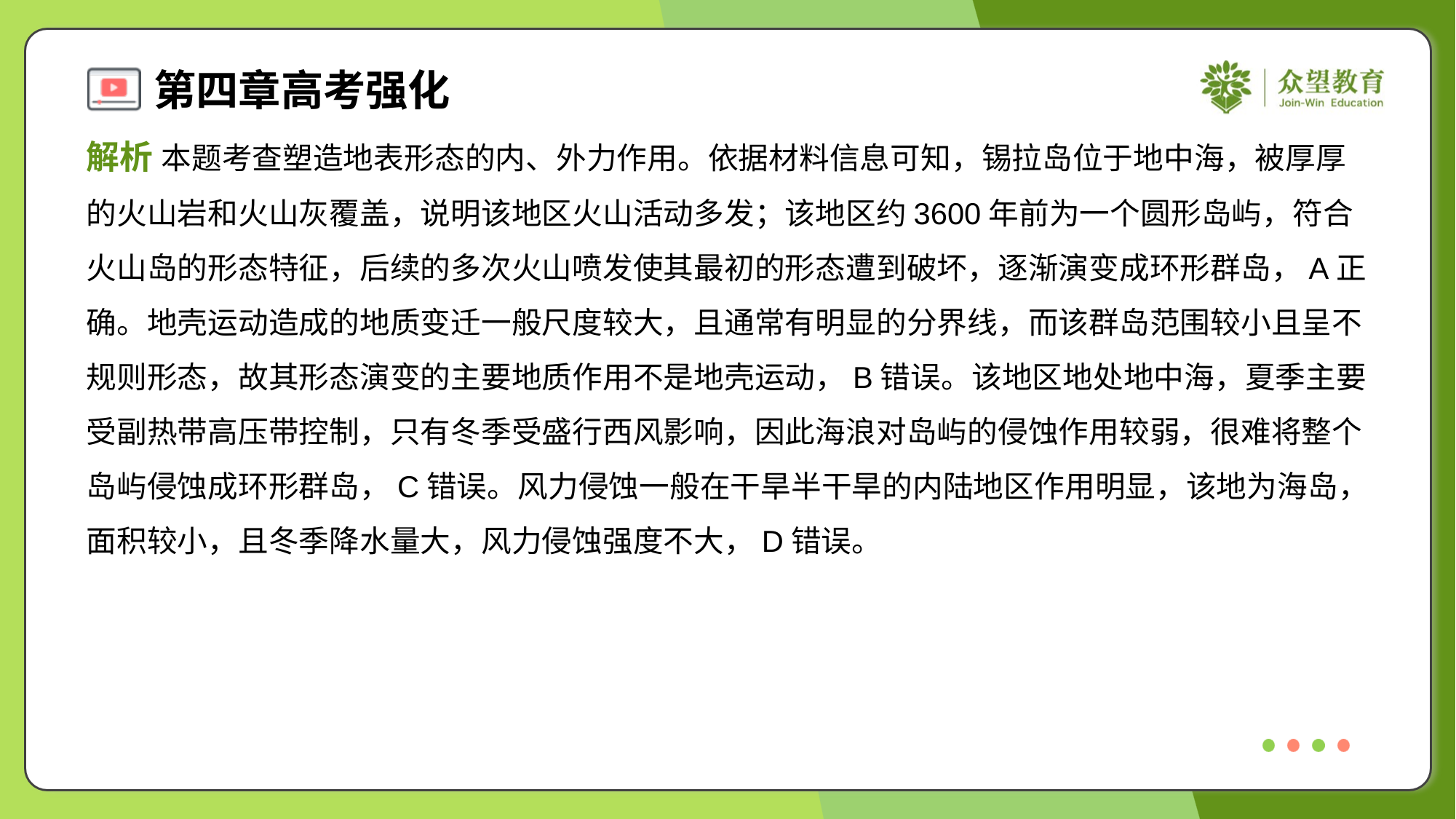

解析 本题考查塑造地表形态的内、外力作用。依据材料信息可知，锡拉岛位于地中海，被厚厚
的火山岩和火山灰覆盖，说明该地区火山活动多发；该地区约3600年前为一个圆形岛屿，符合
火山岛的形态特征，后续的多次火山喷发使其最初的形态遭到破坏，逐渐演变成环形群岛，A正
确。地壳运动造成的地质变迁一般尺度较大，且通常有明显的分界线，而该群岛范围较小且呈不
规则形态，故其形态演变的主要地质作用不是地壳运动，B错误。该地区地处地中海，夏季主要
受副热带高压带控制，只有冬季受盛行西风影响，因此海浪对岛屿的侵蚀作用较弱，很难将整个
岛屿侵蚀成环形群岛，C错误。风力侵蚀一般在干旱半干旱的内陆地区作用明显，该地为海岛，
面积较小，且冬季降水量大，风力侵蚀强度不大，D错误。